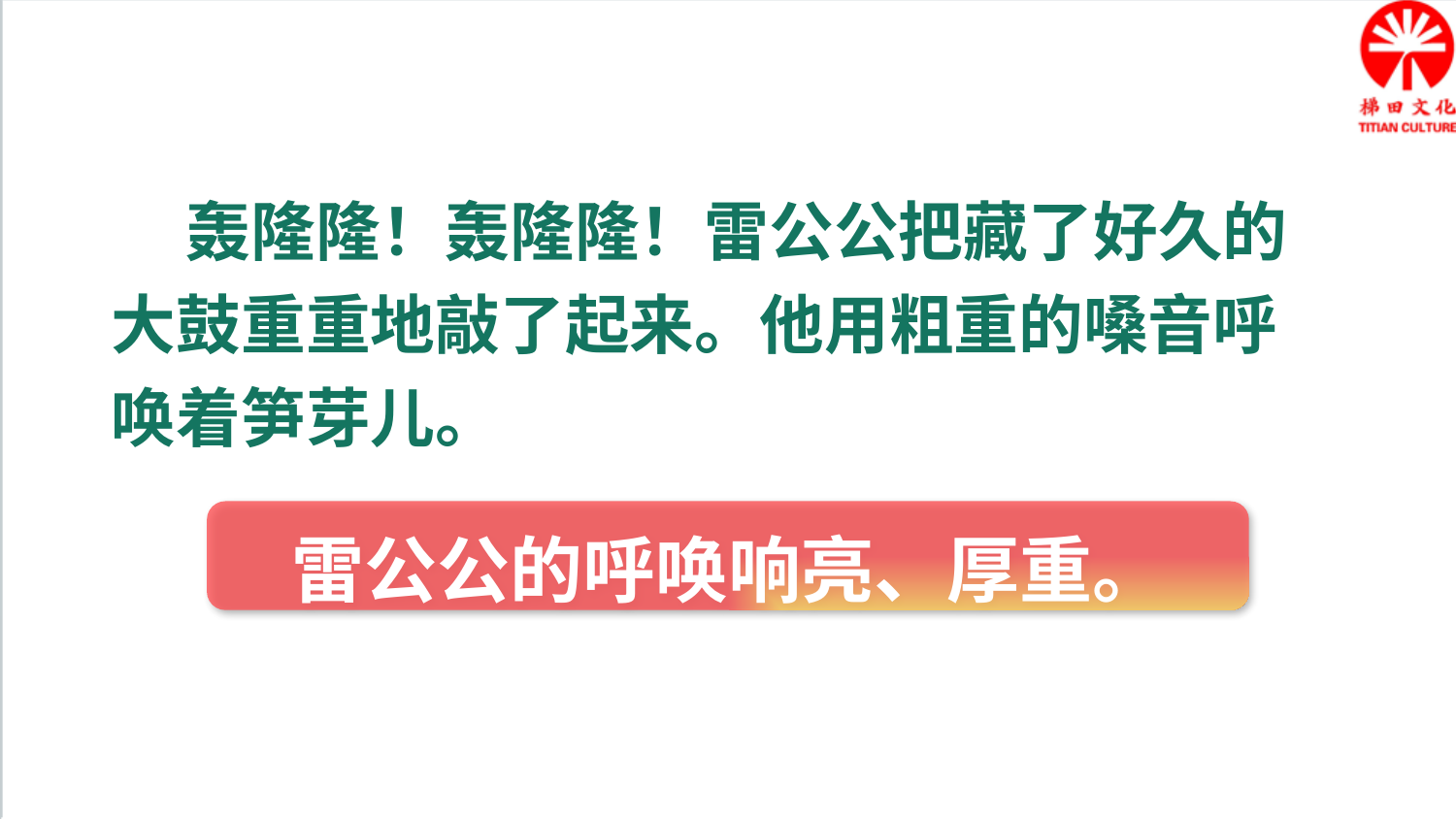

轰隆隆！轰隆隆！雷公公把藏了好久的大鼓重重地敲了起来。他用粗重的嗓音呼唤着笋芽儿。
雷公公的呼唤响亮、厚重。